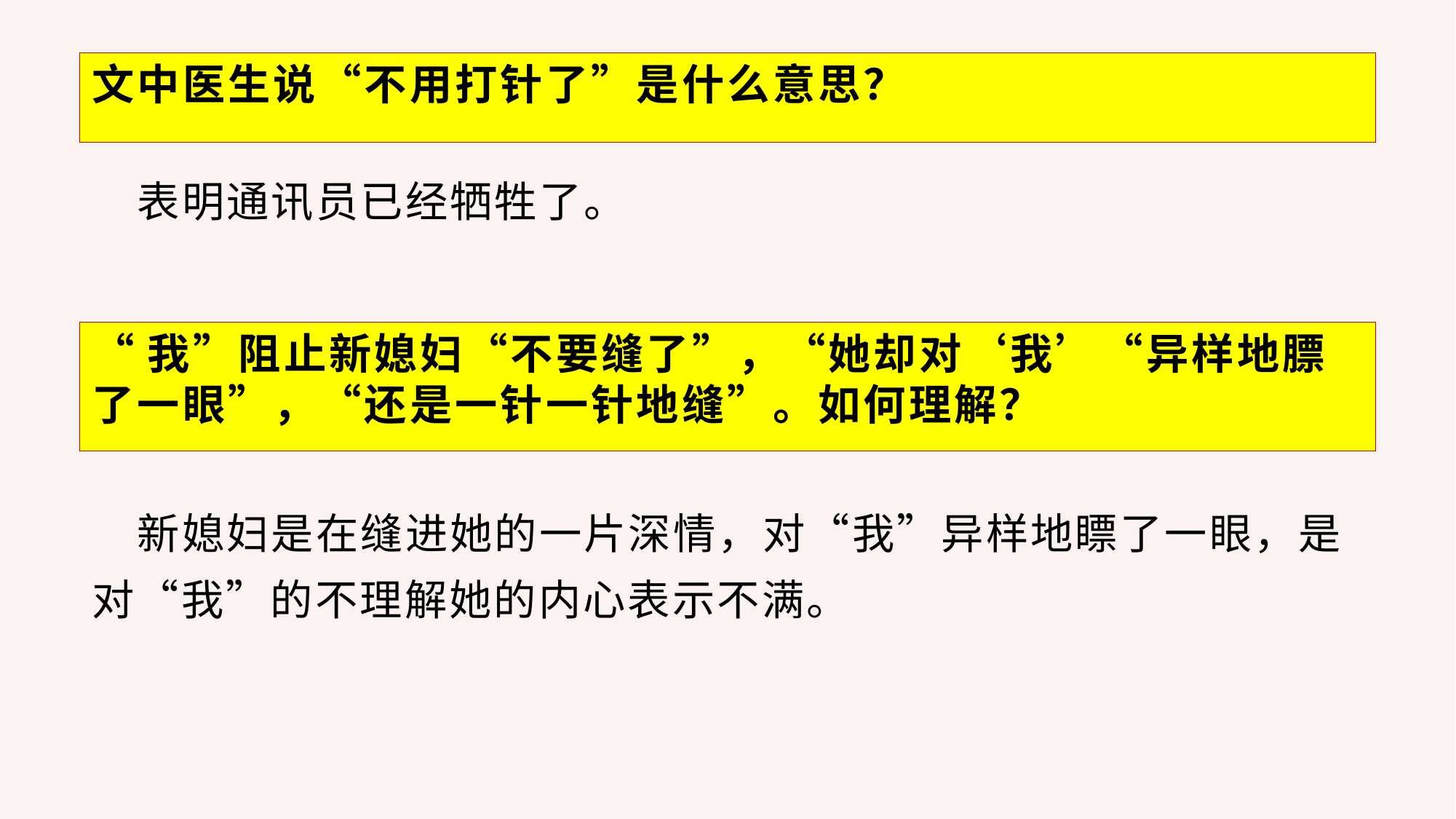

# 文中医生说“不用打针了”是什么意思？
   表明通讯员已经牺牲了。
“我”阻止新媳妇“不要缝了”，“她却对‘我’“异样地膘了一眼”，“还是一针一针地缝”。如何理解？
   新媳妇是在缝进她的一片深情，对“我”异样地瞟了一眼，是对“我”的不理解她的内心表示不满。